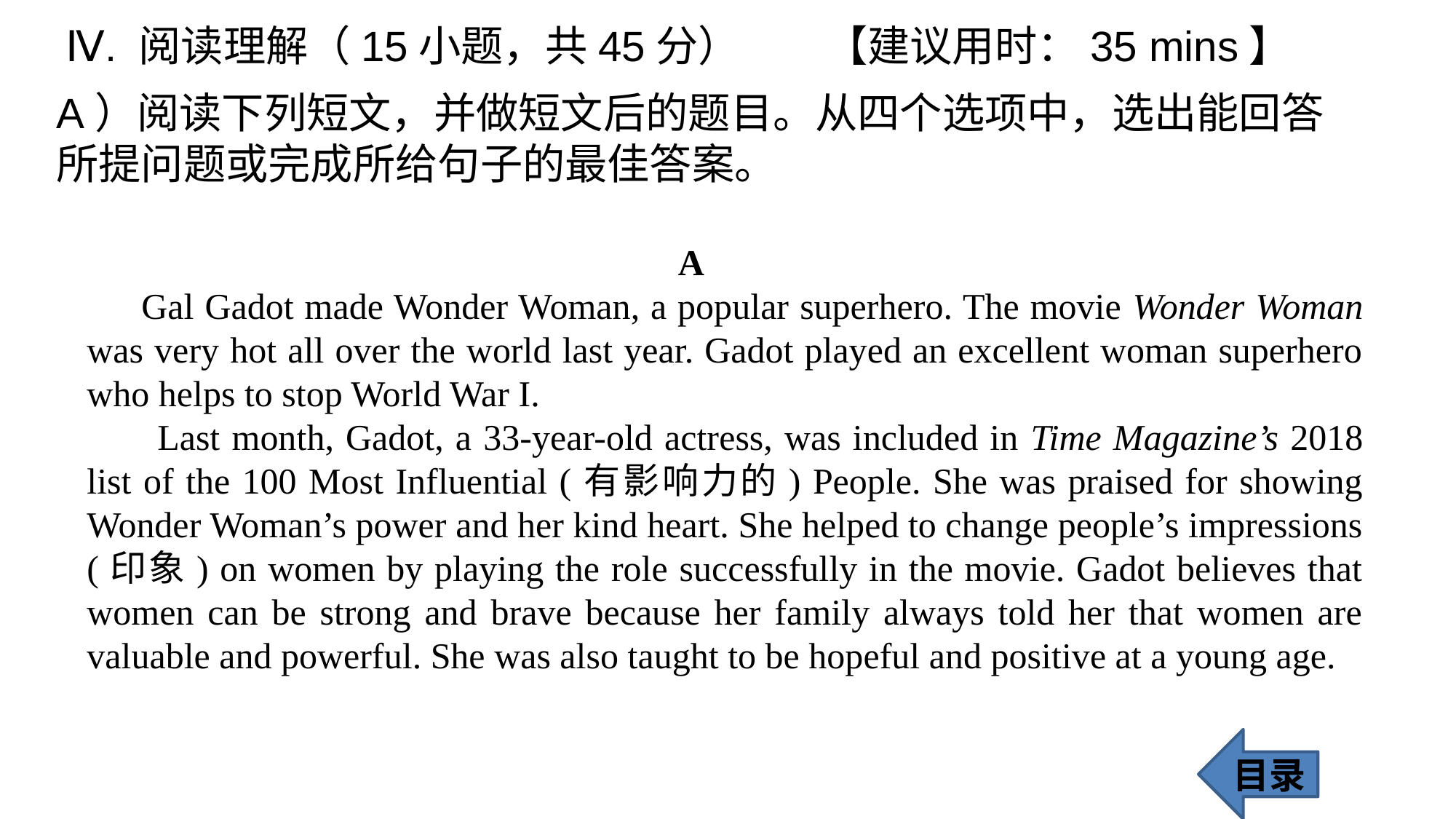

Ⅳ. 阅读理解（15小题，共45分）         【建议用时：35 mins】
A）阅读下列短文，并做短文后的题目。从四个选项中，选出能回答所提问题或完成所给句子的最佳答案。
                                                                 A
     Gal Gadot made Wonder Woman, a popular superhero. The movie Wonder Woman was very hot all over the world last year. Gadot played an excellent woman superhero who helps to stop World War I.
      Last month, Gadot, a 33-year-old actress, was included in Time Magazine’s 2018 list of the 100 Most Influential (有影响力的) People. She was praised for showing Wonder Woman’s power and her kind heart. She helped to change people’s impressions (印象) on women by playing the role successfully in the movie. Gadot believes that women can be strong and brave because her family always told her that women are valuable and powerful. She was also taught to be hopeful and positive at a young age.
目录
30